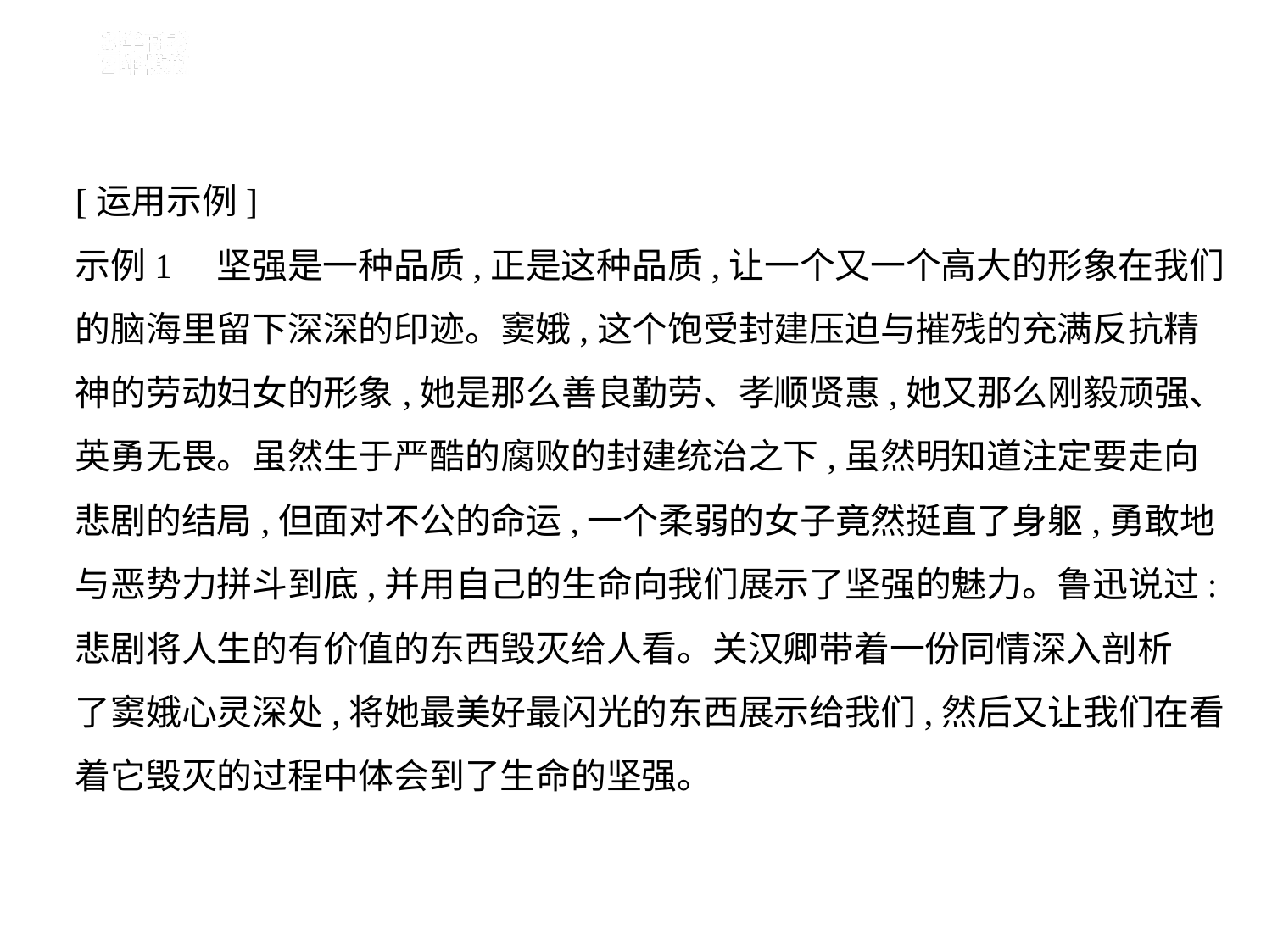

[运用示例]
示例1    坚强是一种品质,正是这种品质,让一个又一个高大的形象在我们
的脑海里留下深深的印迹。窦娥,这个饱受封建压迫与摧残的充满反抗精
神的劳动妇女的形象,她是那么善良勤劳、孝顺贤惠,她又那么刚毅顽强、
英勇无畏。虽然生于严酷的腐败的封建统治之下,虽然明知道注定要走向
悲剧的结局,但面对不公的命运,一个柔弱的女子竟然挺直了身躯,勇敢地
与恶势力拼斗到底,并用自己的生命向我们展示了坚强的魅力。鲁迅说过:
悲剧将人生的有价值的东西毁灭给人看。关汉卿带着一份同情深入剖析
了窦娥心灵深处,将她最美好最闪光的东西展示给我们,然后又让我们在看
着它毁灭的过程中体会到了生命的坚强。